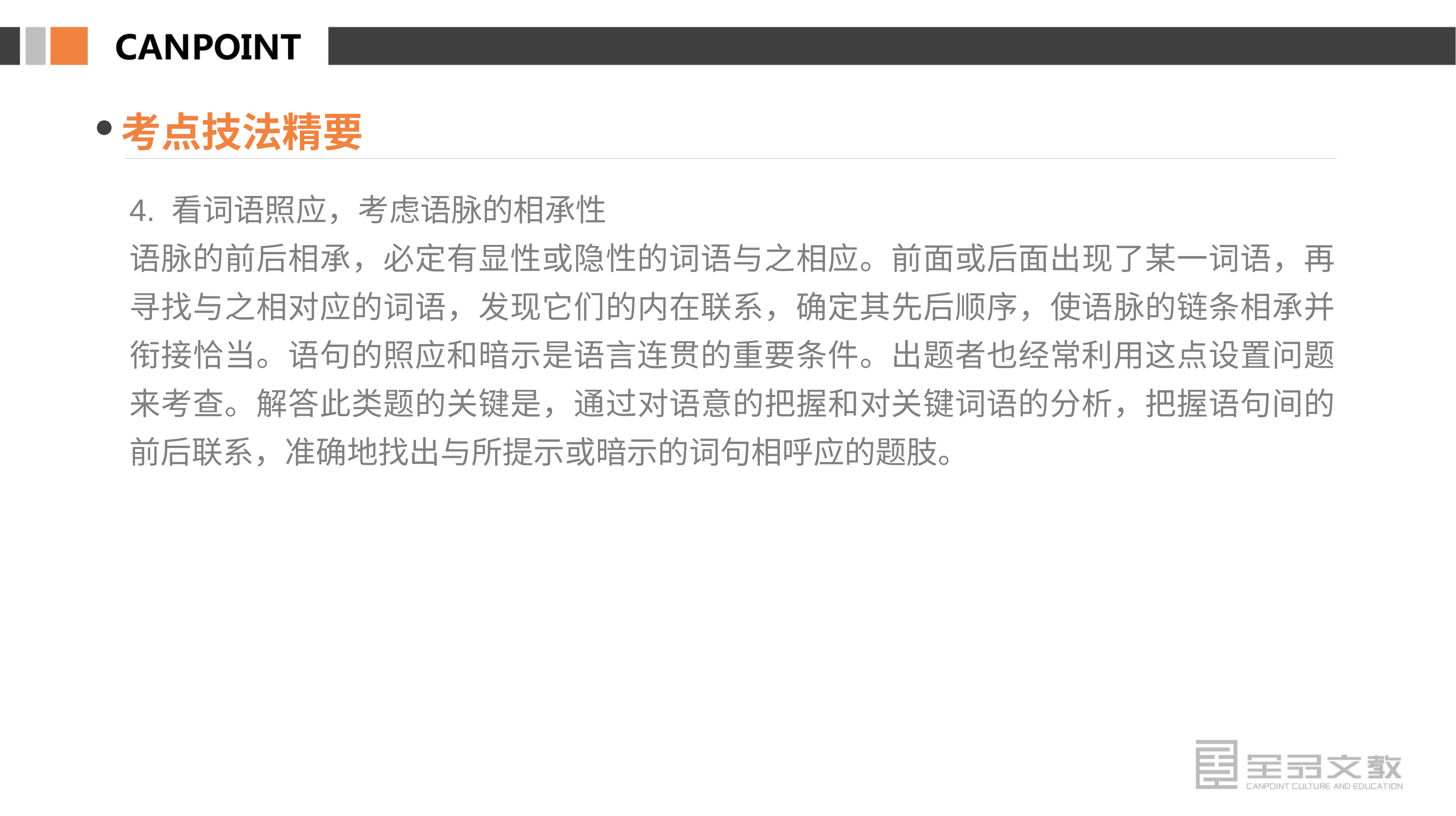

考点技法精要

4. 看词语照应，考虑语脉的相承性
语脉的前后相承，必定有显性或隐性的词语与之相应。前面或后面出现了某一词语，再寻找与之相对应的词语，发现它们的内在联系，确定其先后顺序，使语脉的链条相承并衔接恰当。语句的照应和暗示是语言连贯的重要条件。出题者也经常利用这点设置问题来考查。解答此类题的关键是，通过对语意的把握和对关键词语的分析，把握语句间的前后联系，准确地找出与所提示或暗示的词句相呼应的题肢。